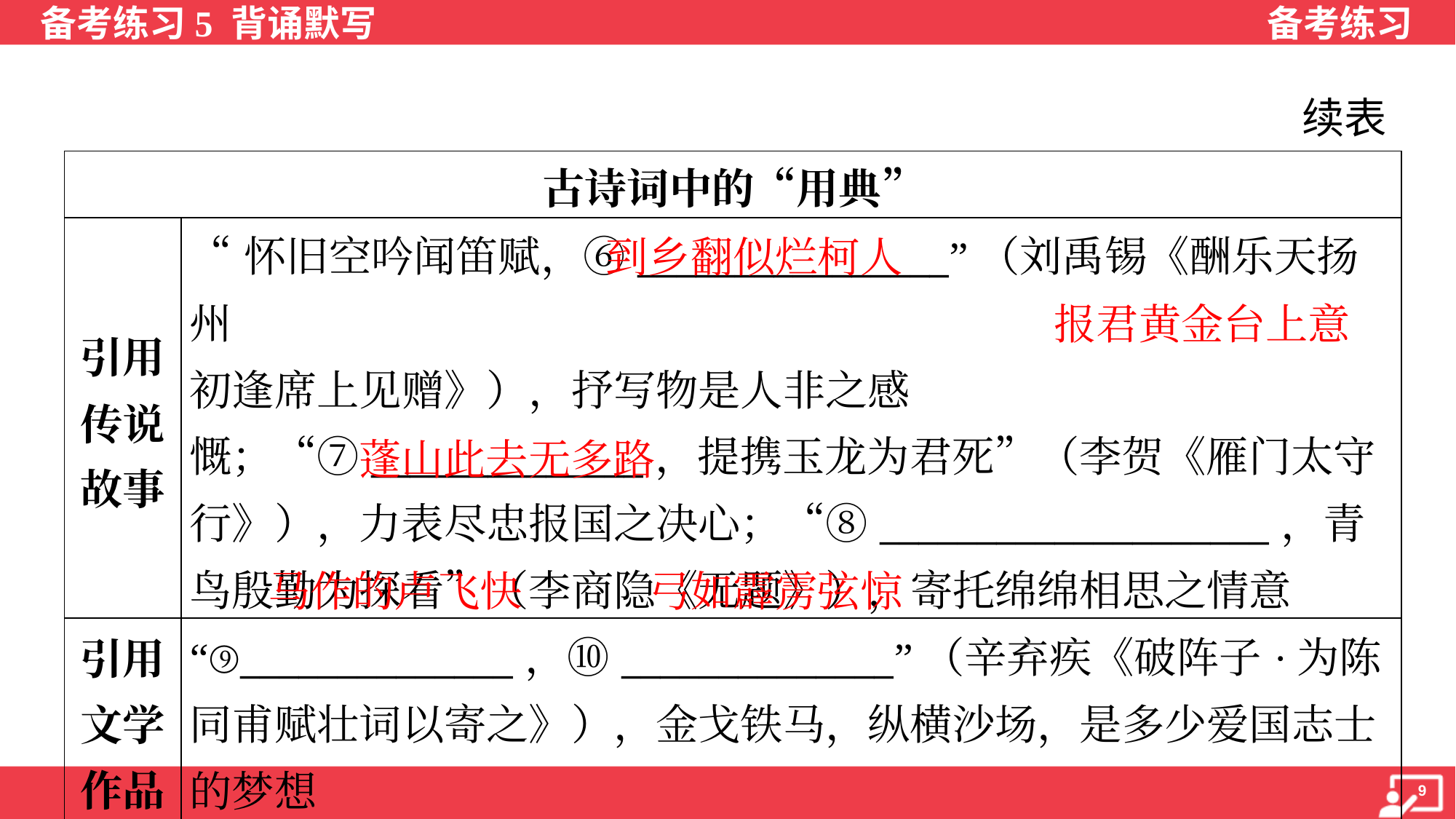

续表
| 古诗词中的“用典” |  |
| --- | --- |
| 引用 传说 故事 | “怀旧空吟闻笛赋，⑥\_\_\_\_\_\_\_\_\_\_\_\_\_\_\_\_”（刘禹锡《酬乐天扬州 初逢席上见赠》），抒写物是人非之感慨；“⑦\_\_\_\_\_\_\_\_\_\_\_\_\_\_，提携玉龙为君死”（李贺《雁门太守行》），力表尽忠报国之决心；“⑧\_\_\_\_\_\_\_\_\_\_\_\_\_\_\_\_\_\_\_\_，青鸟殷勤为探看”（李商隐《无题》），寄托绵绵相思之情意 |
| 引用 文学 作品 | “⑨\_\_\_\_\_\_\_\_\_\_\_\_\_\_，⑩\_\_\_\_\_\_\_\_\_\_\_\_\_\_”（辛弃疾《破阵子·为陈同甫赋壮词以寄之》），金戈铁马，纵横沙场，是多少爱国志士的梦想 |
到乡翻似烂柯人
报君黄金台上意
蓬山此去无多路
马作的卢飞快
弓如霹雳弦惊